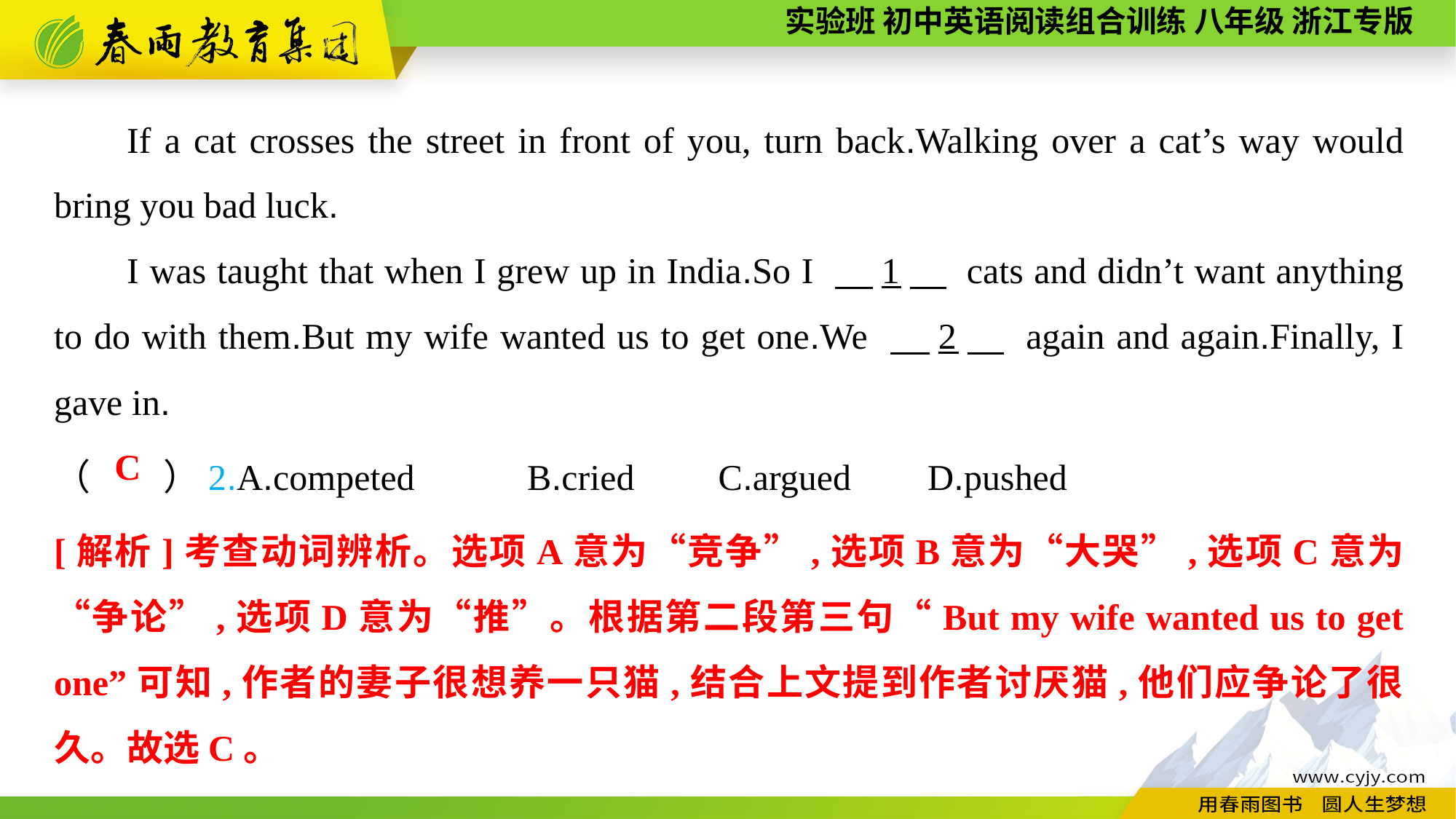

If a cat crosses the street in front of you, turn back.Walking over a cat’s way would bring you bad luck.
I was taught that when I grew up in India.So I 　1　 cats and didn’t want anything to do with them.But my wife wanted us to get one.We 　2　 again and again.Finally, I gave in.
（　　）2.A.competed	    B.cried	 C.argued	D.pushed
C
[解析]考查动词辨析。选项A意为“竞争”,选项B意为“大哭”,选项C意为“争论”,选项D意为“推”。根据第二段第三句“But my wife wanted us to get one”可知,作者的妻子很想养一只猫,结合上文提到作者讨厌猫,他们应争论了很久。故选C。